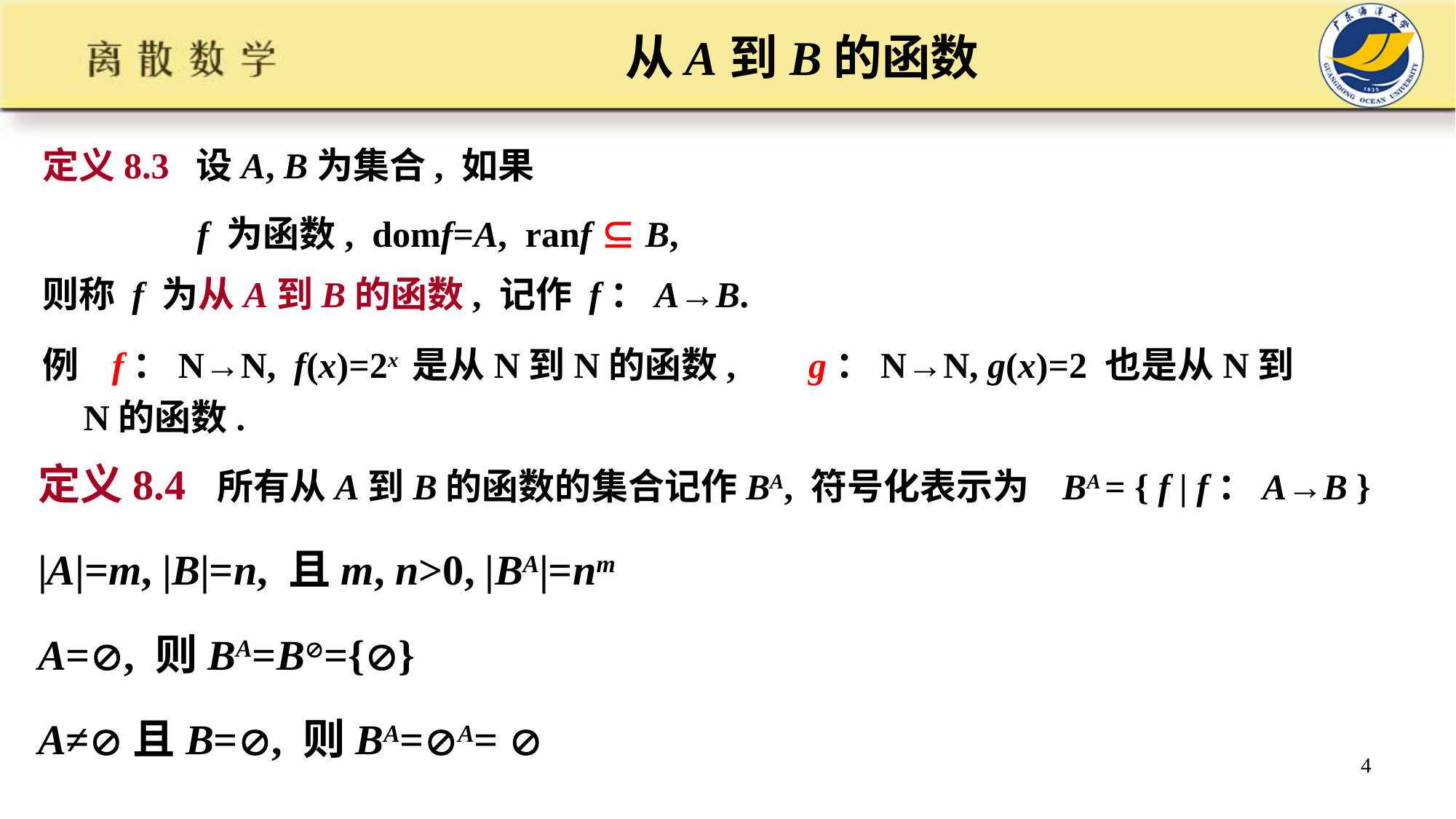

# 从A到B的函数
定义8.3  设A, B为集合, 如果
                 f 为函数,  domf=A,  ranf ⊆ B,
则称 f 为从A到B的函数, 记作 f：A→B.
例   f：N→N,  f(x)=2x 是从N到N的函数,        g：N→N, g(x)=2 也是从N到N的函数.
定义8.4  所有从A到B的函数的集合记作BA, 符号化表示为   BA = { f | f：A→B }
|A|=m, |B|=n, 且m, n>0, |BA|=nm
A=∅, 则BA=B∅={∅}
A≠∅且B=∅, 则BA=∅A= ∅
4